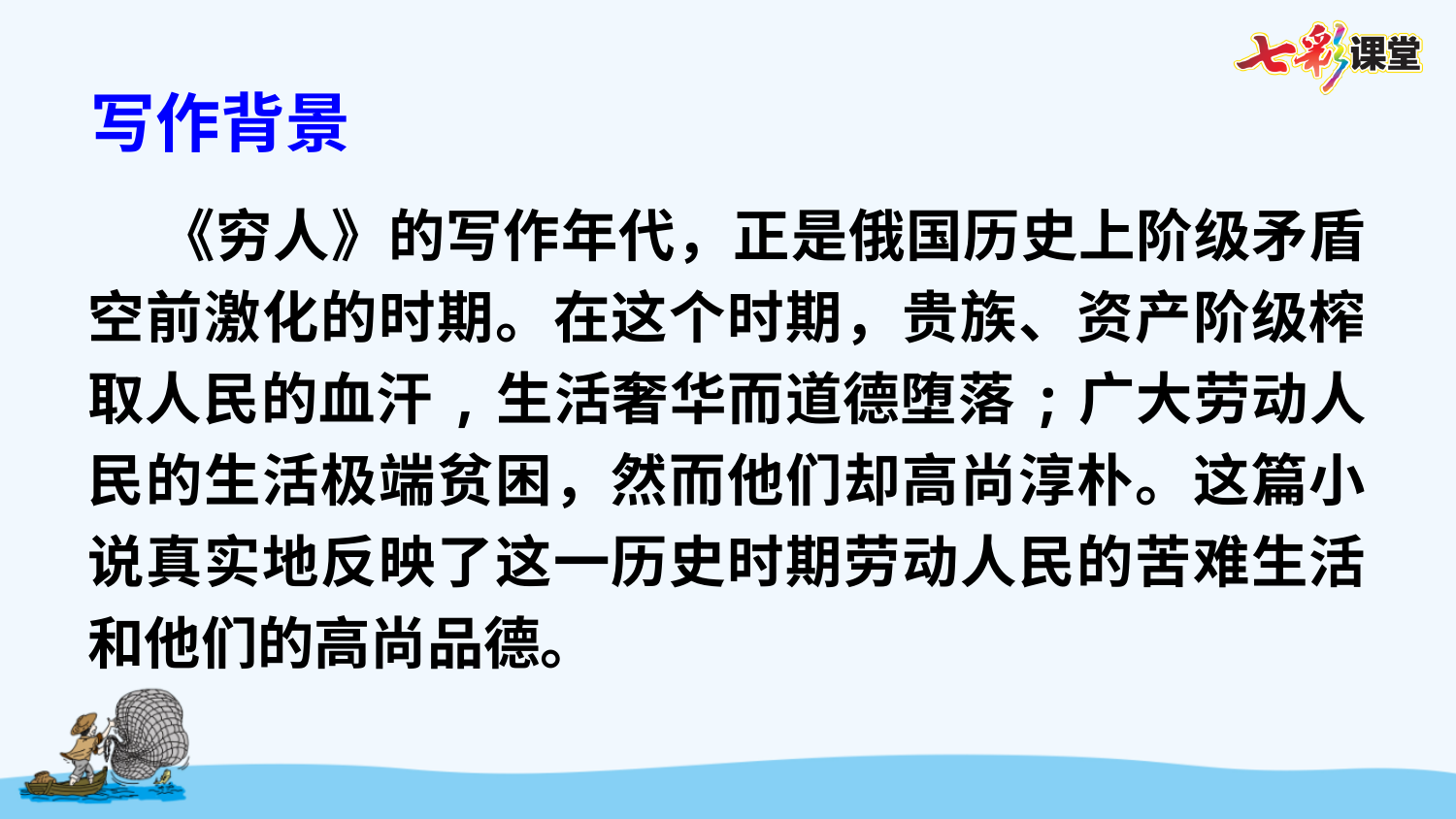

写作背景
    《穷人》的写作年代，正是俄国历史上阶级矛盾空前激化的时期。在这个时期，贵族、资产阶级榨取人民的血汗,生活奢华而道德堕落;广大劳动人民的生活极端贫困，然而他们却高尚淳朴。这篇小说真实地反映了这一历史时期劳动人民的苦难生活和他们的高尚品德。